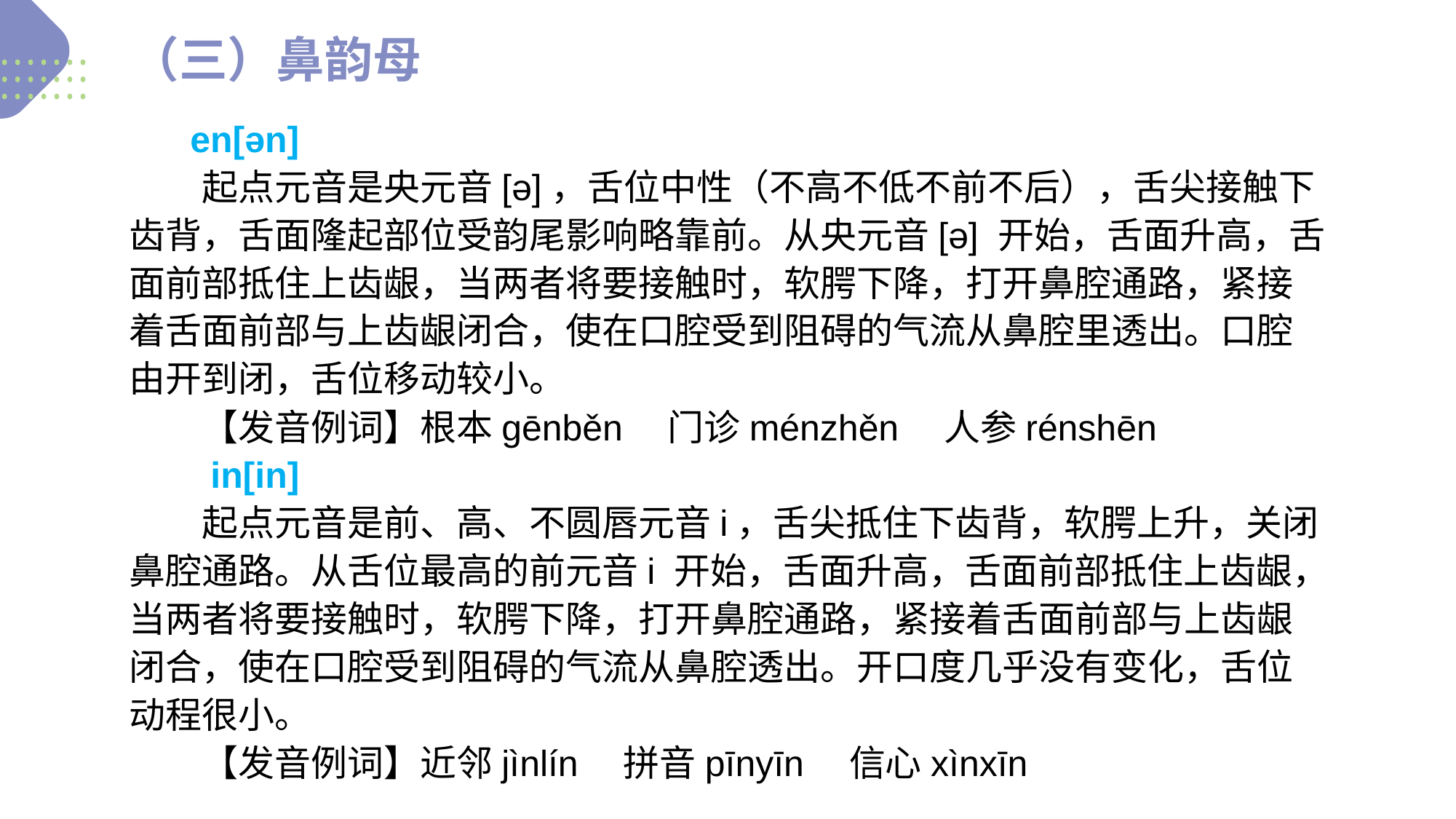

（三）鼻韵母

　　en[ən]
　　起点元音是央元音[ə]，舌位中性（不高不低不前不后），舌尖接触下齿背，舌面隆起部位受韵尾影响略靠前。从央元音[ə] 开始，舌面升高，舌面前部抵住上齿龈，当两者将要接触时，软腭下降，打开鼻腔通路，紧接着舌面前部与上齿龈闭合，使在口腔受到阻碍的气流从鼻腔里透出。口腔由开到闭，舌位移动较小。
　　【发音例词】根本ɡēnběn　门诊ménzhěn　人参rénshēn
　　in[in]
　　起点元音是前、高、不圆唇元音i，舌尖抵住下齿背，软腭上升，关闭鼻腔通路。从舌位最高的前元音i 开始，舌面升高，舌面前部抵住上齿龈，当两者将要接触时，软腭下降，打开鼻腔通路，紧接着舌面前部与上齿龈闭合，使在口腔受到阻碍的气流从鼻腔透出。开口度几乎没有变化，舌位动程很小。
　　【发音例词】近邻jìnlín　拼音pīnyīn　信心xìnxīn